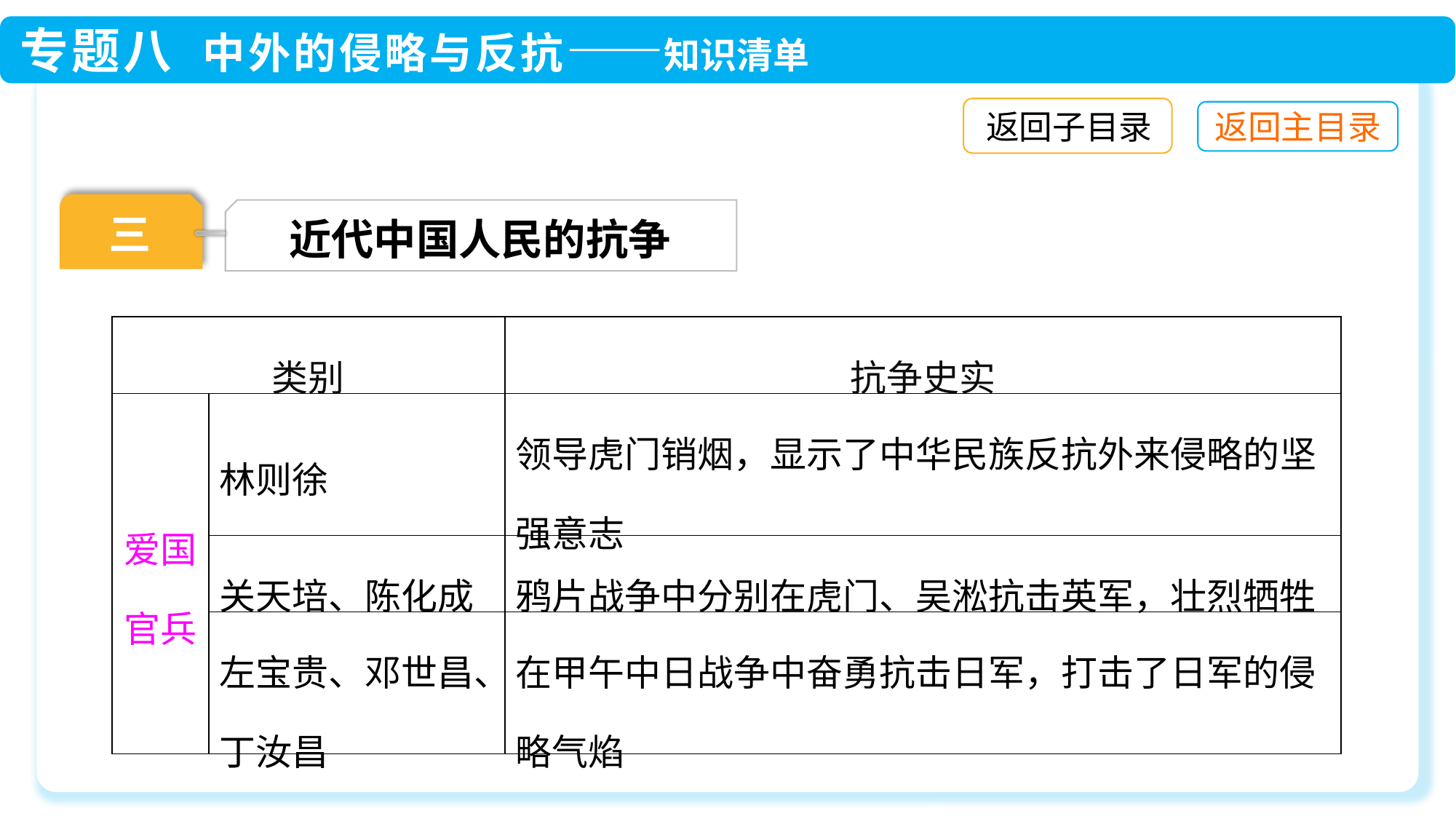

返回子目录
三
近代中国人民的抗争

| 类别 |  | 抗争史实 |
| --- | --- | --- |
| 爱国官兵 | 林则徐 | 领导虎门销烟，显示了中华民族反抗外来侵略的坚强意志 |
|  | 关天培、陈化成 | 鸦片战争中分别在虎门、吴淞抗击英军，壮烈牺牲 |
|  | 左宝贵、邓世昌、丁汝昌 | 在甲午中日战争中奋勇抗击日军，打击了日军的侵略气焰 |